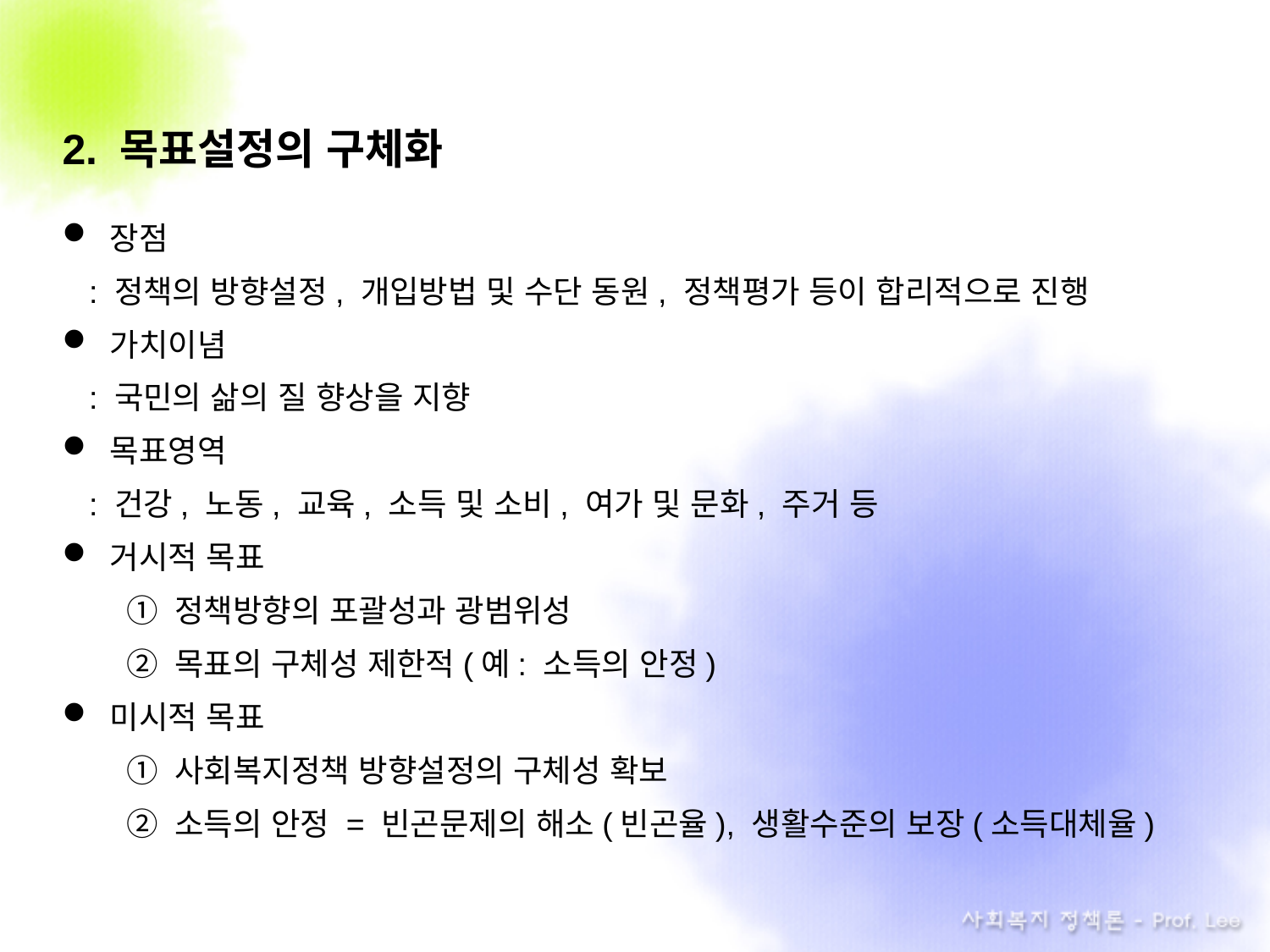

2. 목표설정의 구체화

장점
   : 정책의 방향설정, 개입방법 및 수단 동원, 정책평가 등이 합리적으로 진행
가치이념
   : 국민의 삶의 질 향상을 지향
목표영역
   : 건강, 노동, 교육, 소득 및 소비, 여가 및 문화, 주거 등
거시적 목표
① 정책방향의 포괄성과 광범위성
② 목표의 구체성 제한적(예: 소득의 안정)
미시적 목표
① 사회복지정책 방향설정의 구체성 확보
② 소득의 안정 = 빈곤문제의 해소(빈곤율), 생활수준의 보장(소득대체율)